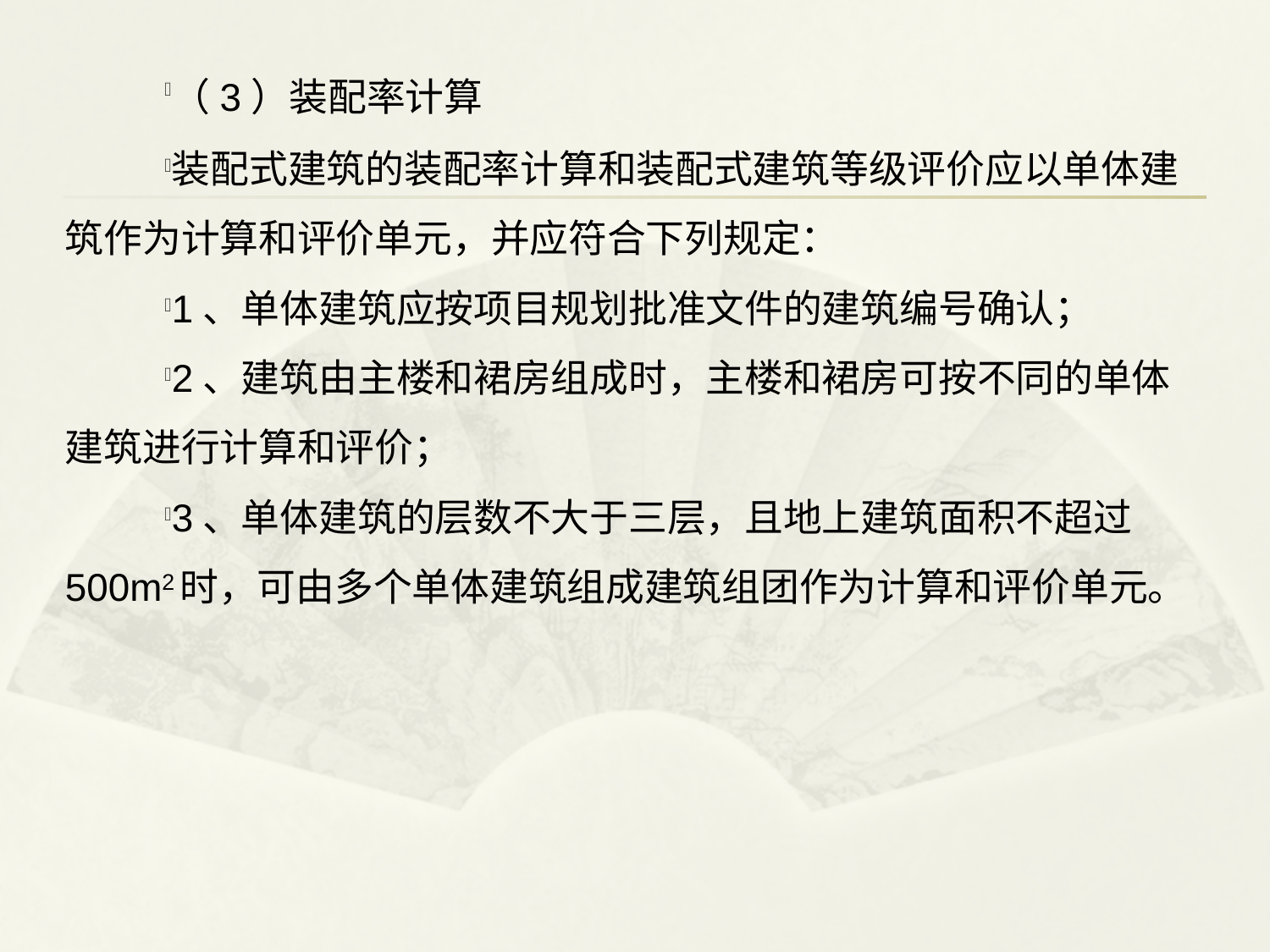

（3）装配率计算
装配式建筑的装配率计算和装配式建筑等级评价应以单体建筑作为计算和评价单元，并应符合下列规定：
1、单体建筑应按项目规划批准文件的建筑编号确认；
2、建筑由主楼和裙房组成时，主楼和裙房可按不同的单体建筑进行计算和评价；
3、单体建筑的层数不大于三层，且地上建筑面积不超过500m2时，可由多个单体建筑组成建筑组团作为计算和评价单元。